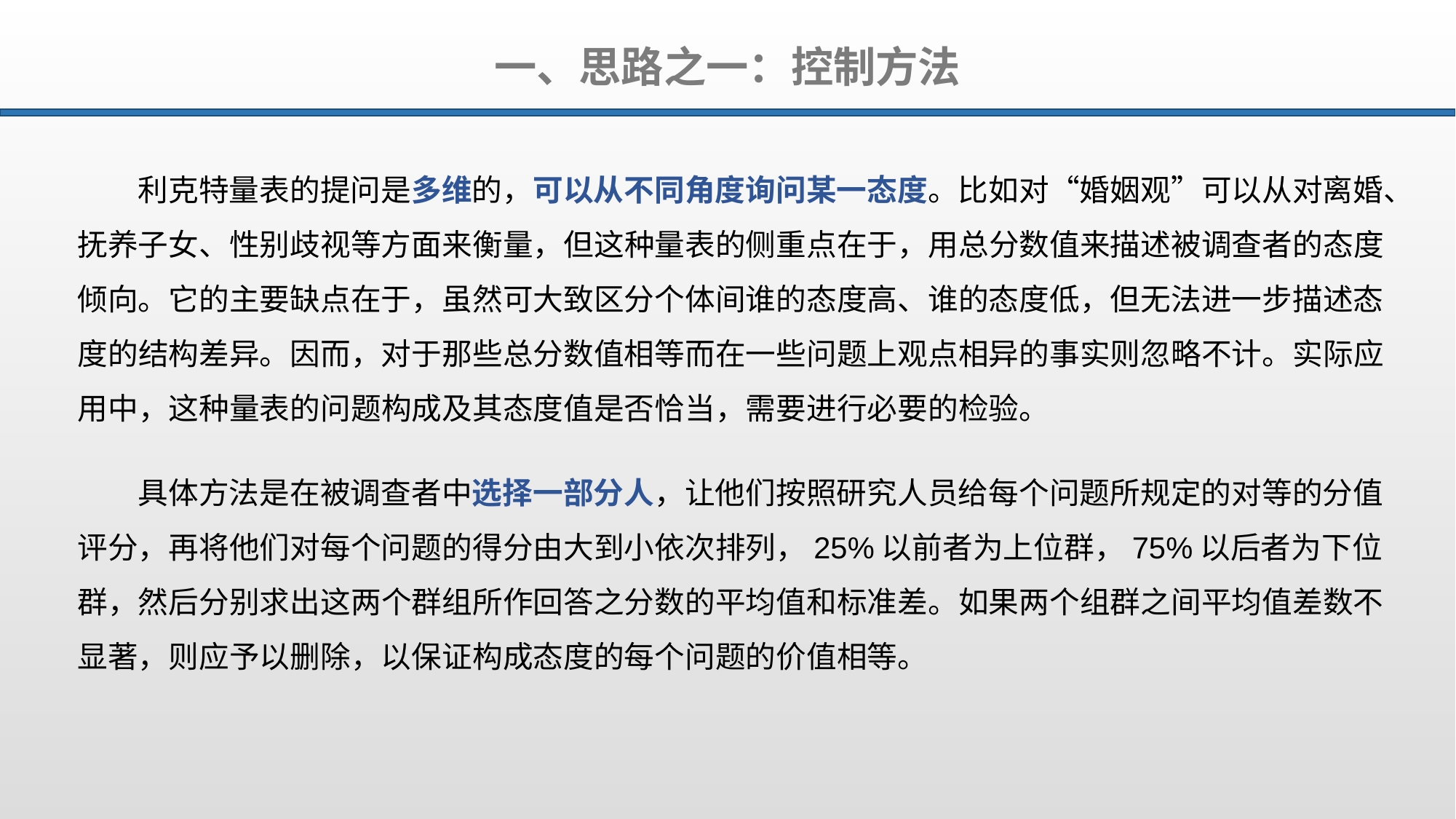

一、思路之一：控制方法

利克特量表的提问是多维的，可以从不同角度询问某一态度。比如对“婚姻观”可以从对离婚、抚养子女、性别歧视等方面来衡量，但这种量表的侧重点在于，用总分数值来描述被调查者的态度倾向。它的主要缺点在于，虽然可大致区分个体间谁的态度高、谁的态度低，但无法进一步描述态度的结构差异。因而，对于那些总分数值相等而在一些问题上观点相异的事实则忽略不计。实际应用中，这种量表的问题构成及其态度值是否恰当，需要进行必要的检验。
具体方法是在被调查者中选择一部分人，让他们按照研究人员给每个问题所规定的对等的分值评分，再将他们对每个问题的得分由大到小依次排列，25%以前者为上位群，75%以后者为下位群，然后分别求出这两个群组所作回答之分数的平均值和标准差。如果两个组群之间平均值差数不显著，则应予以删除，以保证构成态度的每个问题的价值相等。